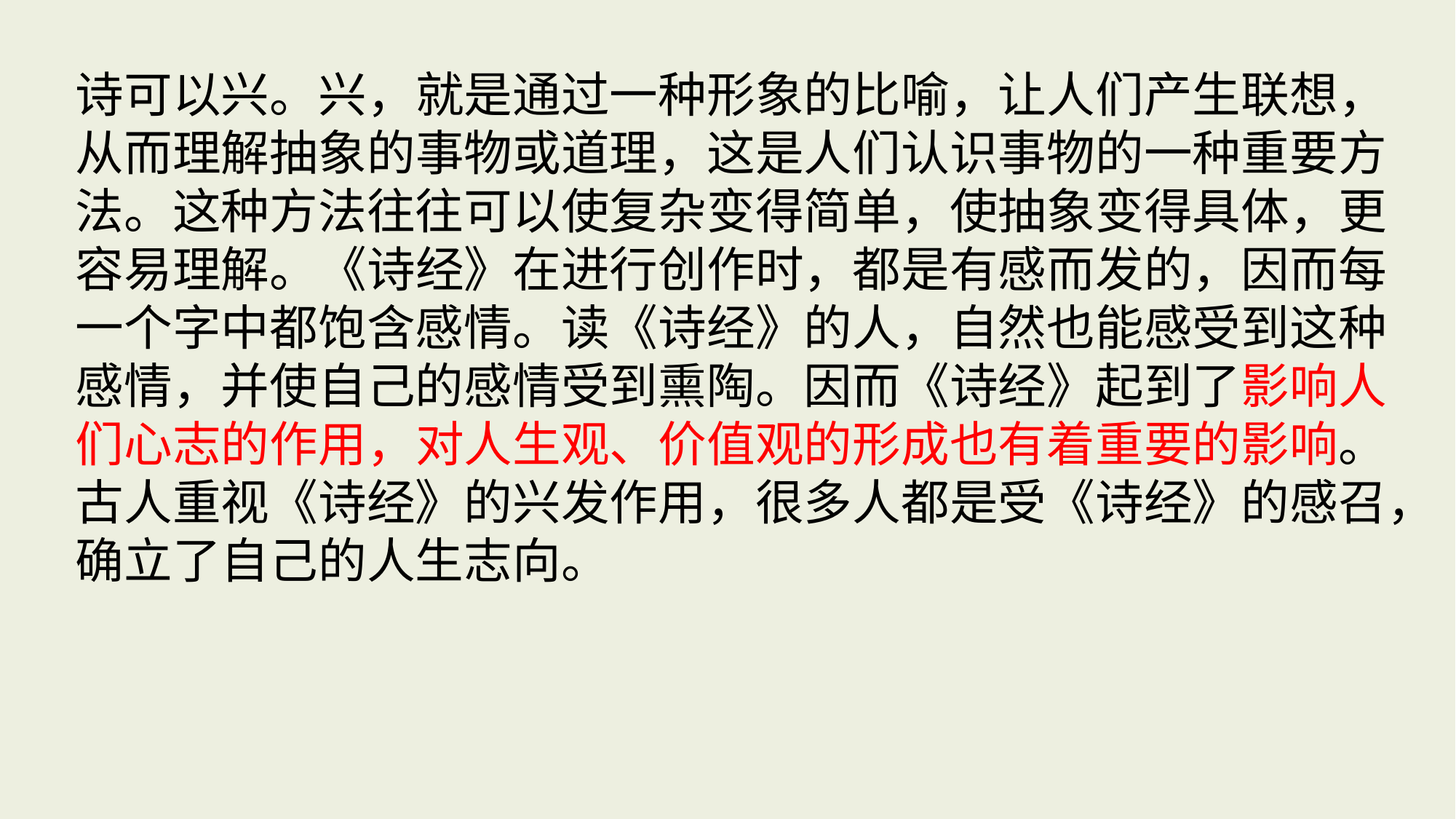

诗可以兴。兴，就是通过一种形象的比喻，让人们产生联想，从而理解抽象的事物或道理，这是人们认识事物的一种重要方法。这种方法往往可以使复杂变得简单，使抽象变得具体，更容易理解。《诗经》在进行创作时，都是有感而发的，因而每一个字中都饱含感情。读《诗经》的人，自然也能感受到这种感情，并使自己的感情受到熏陶。因而《诗经》起到了影响人们心志的作用，对人生观、价值观的形成也有着重要的影响。古人重视《诗经》的兴发作用，很多人都是受《诗经》的感召，确立了自己的人生志向。